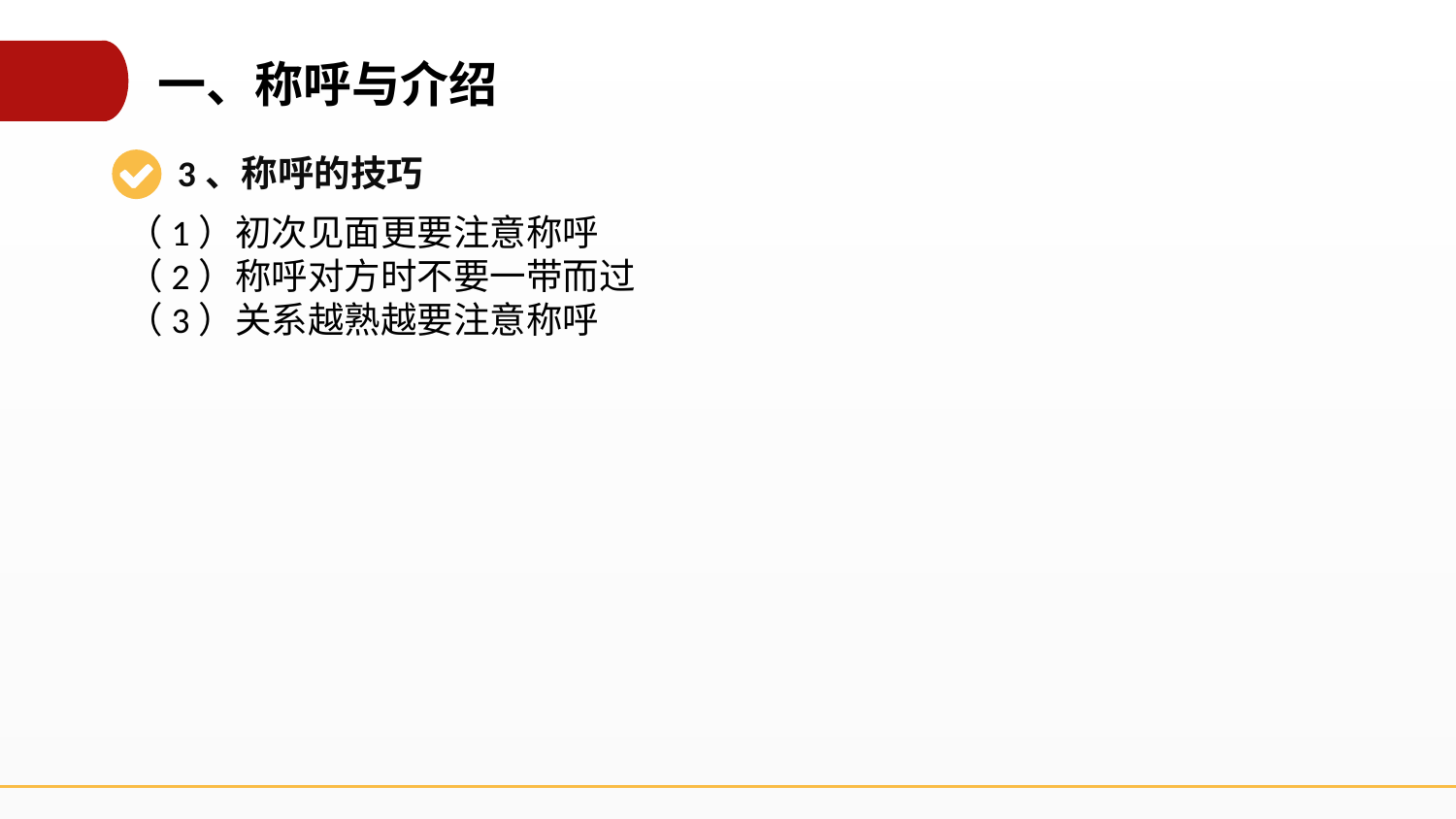

一、称呼与介绍

3、称呼的技巧
（1）初次见面更要注意称呼
（2）称呼对方时不要一带而过
（3）关系越熟越要注意称呼